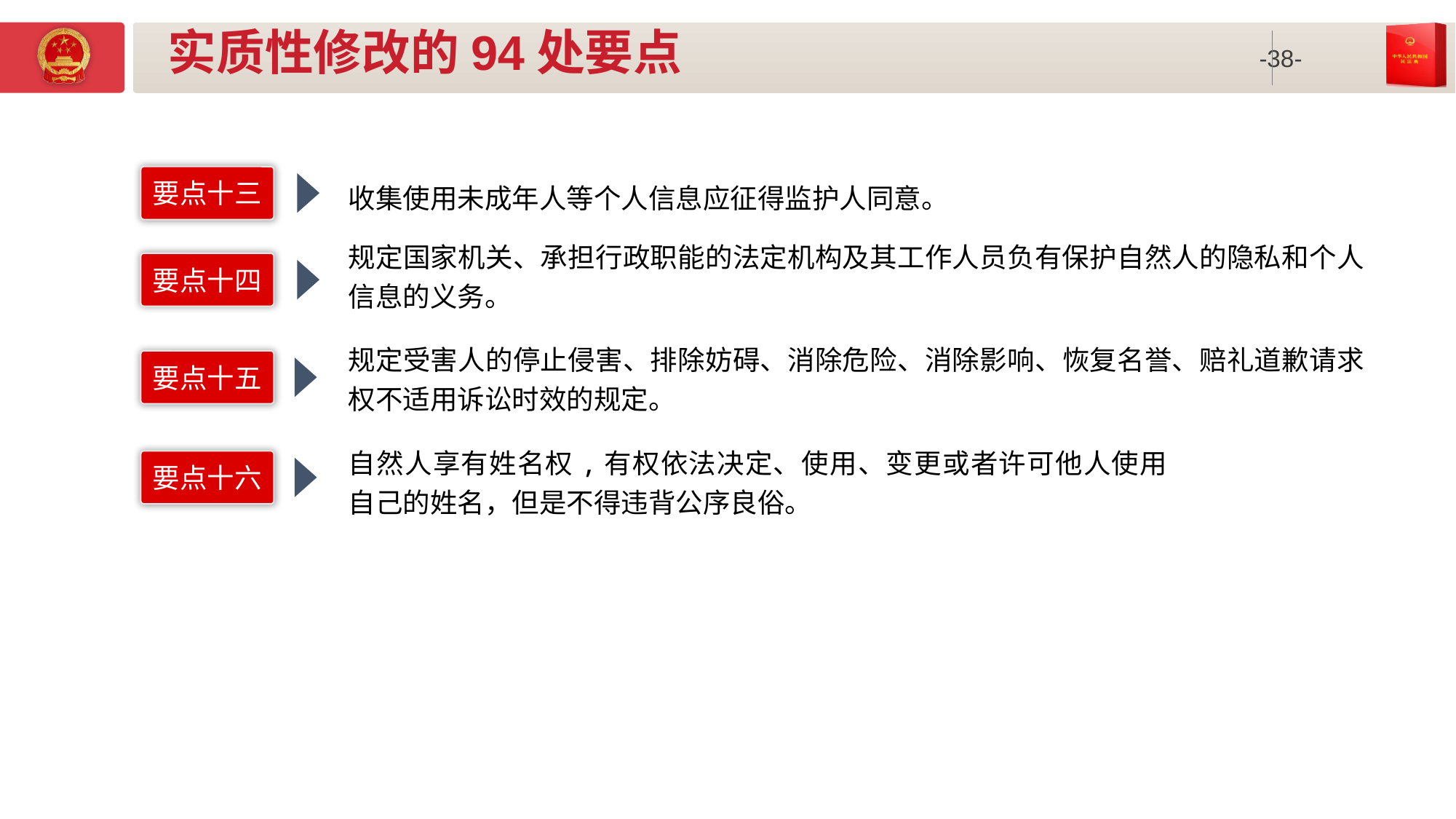

# 实质性修改的94处要点
要点十三
收集使用未成年人等个人信息应征得监护人同意。

规定国家机关、承担行政职能的法定机构及其工作人员负有保护自然人的隐私和个人信息的义务。
要点十四

规定受害人的停止侵害、排除妨碍、消除危险、消除影响、恢复名誉、赔礼道歉请求权不适用诉讼时效的规定。
要点十五

自然人享有姓名权,有权依法决定、使用、变更或者许可他人使用自己的姓名，但是不得违背公序良俗。
要点十六